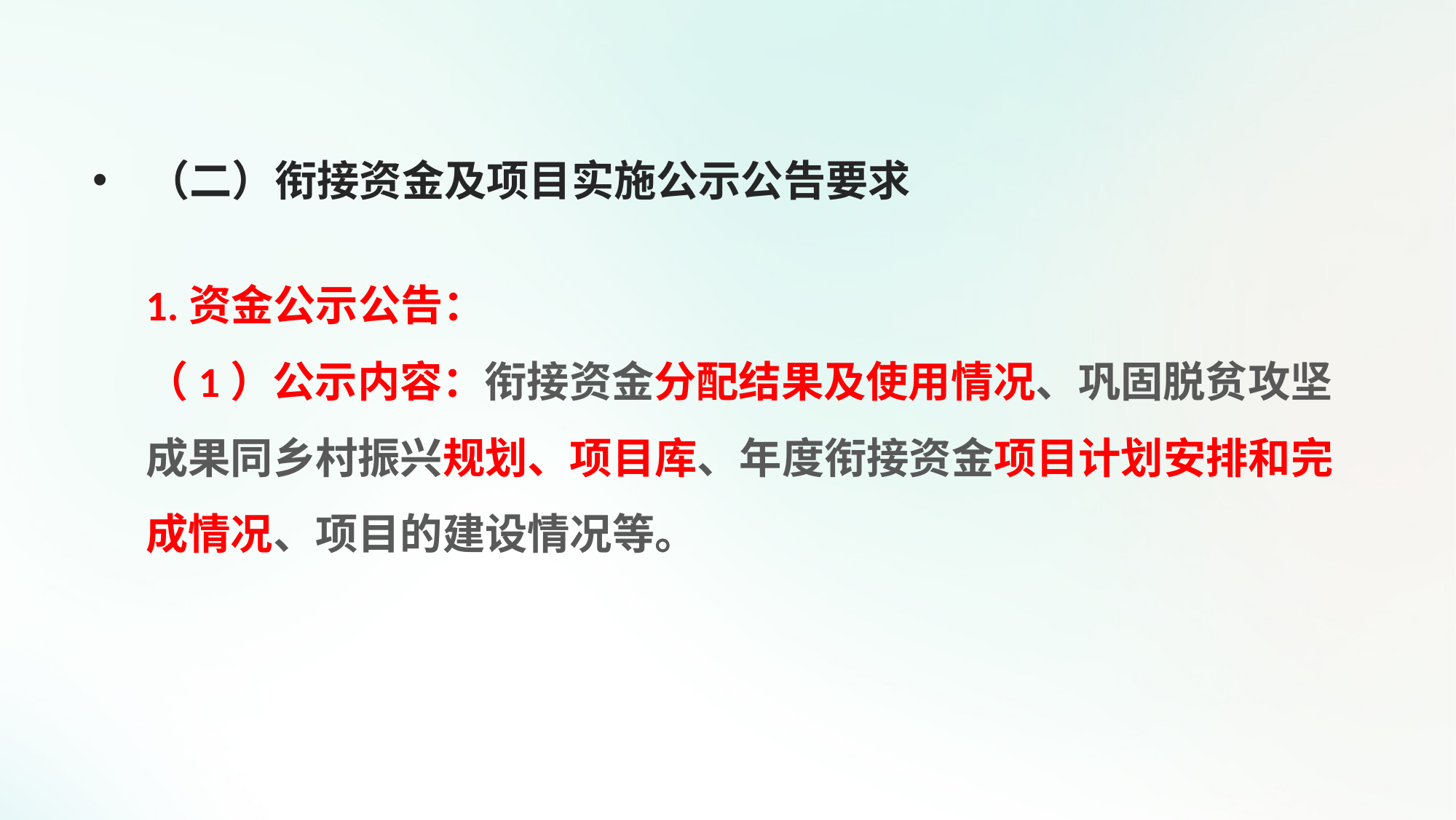

（二）衔接资金及项目实施公示公告要求
1.资金公示公告：
（1）公示内容：衔接资金分配结果及使用情况、巩固脱贫攻坚成果同乡村振兴规划、项目库、年度衔接资金项目计划安排和完成情况、项目的建设情况等。